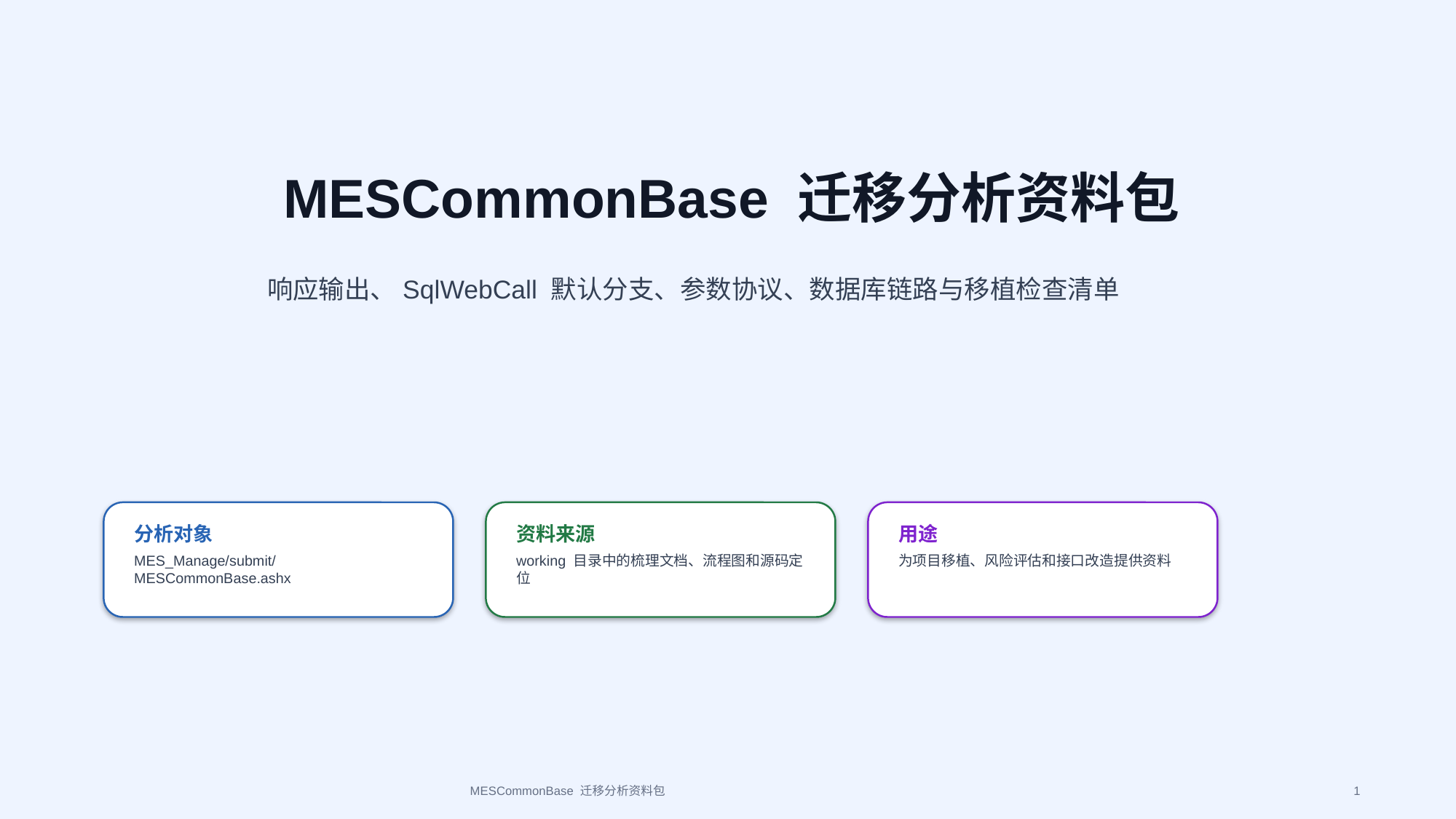

MESCommonBase 迁移分析资料包
响应输出、SqlWebCall 默认分支、参数协议、数据库链路与移植检查清单

分析对象
MES_Manage/submit/MESCommonBase.ashx
资料来源
working 目录中的梳理文档、流程图和源码定位
用途
为项目移植、风险评估和接口改造提供资料
MESCommonBase 迁移分析资料包
1